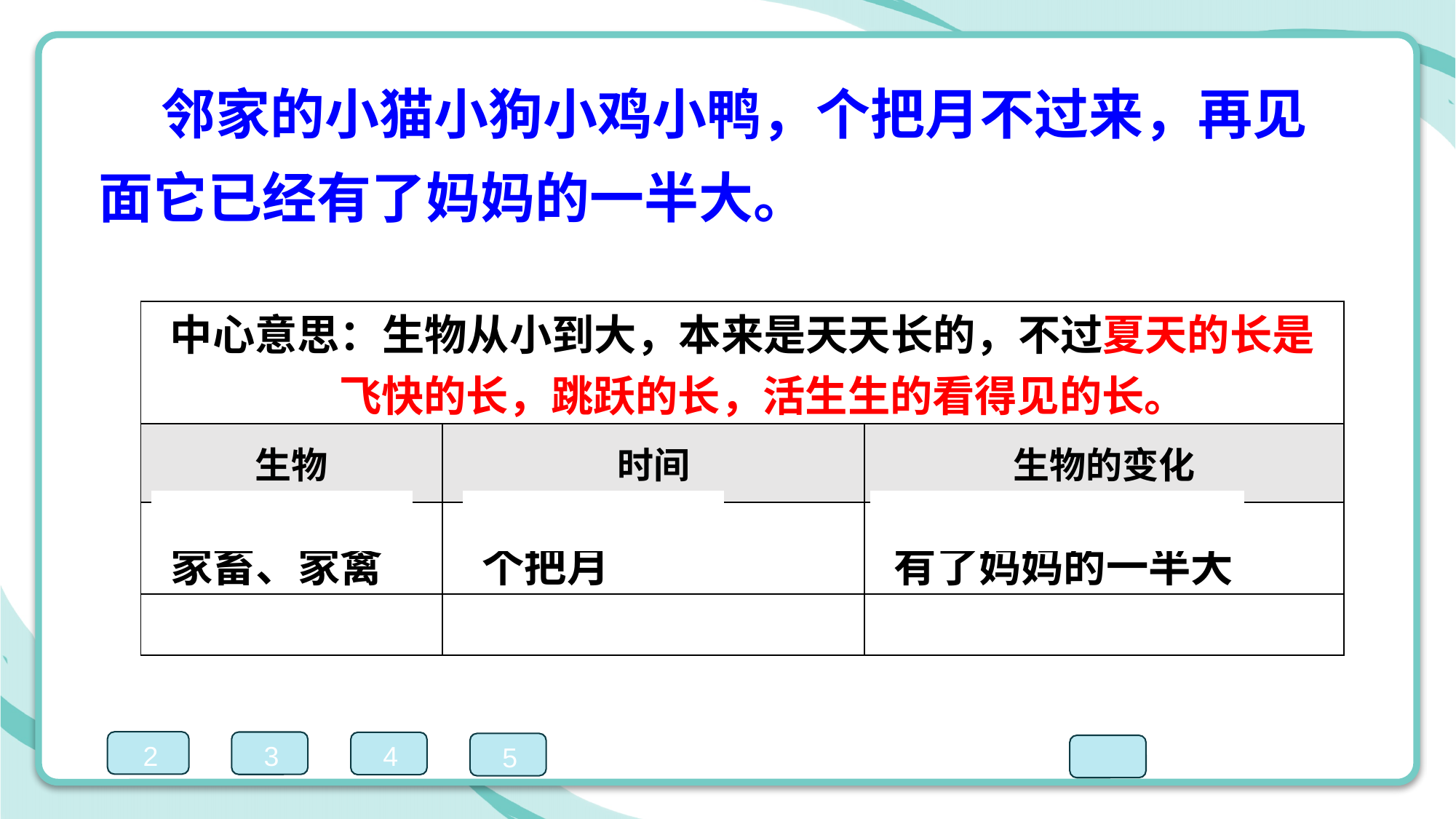

邻家的小猫小狗小鸡小鸭，个把月不过来，再见面它已经有了妈妈的一半大。
| 中心意思：生物从小到大，本来是天天长的，不过夏天的长是 飞快的长，跳跃的长，活生生的看得见的长。 |  |  |
| --- | --- | --- |
| 生物 | 时间 | 生物的变化 |
| 家畜、家禽 | 个把月 | 有了妈妈的一半大 |
|  |  |  |

2

3

4

5